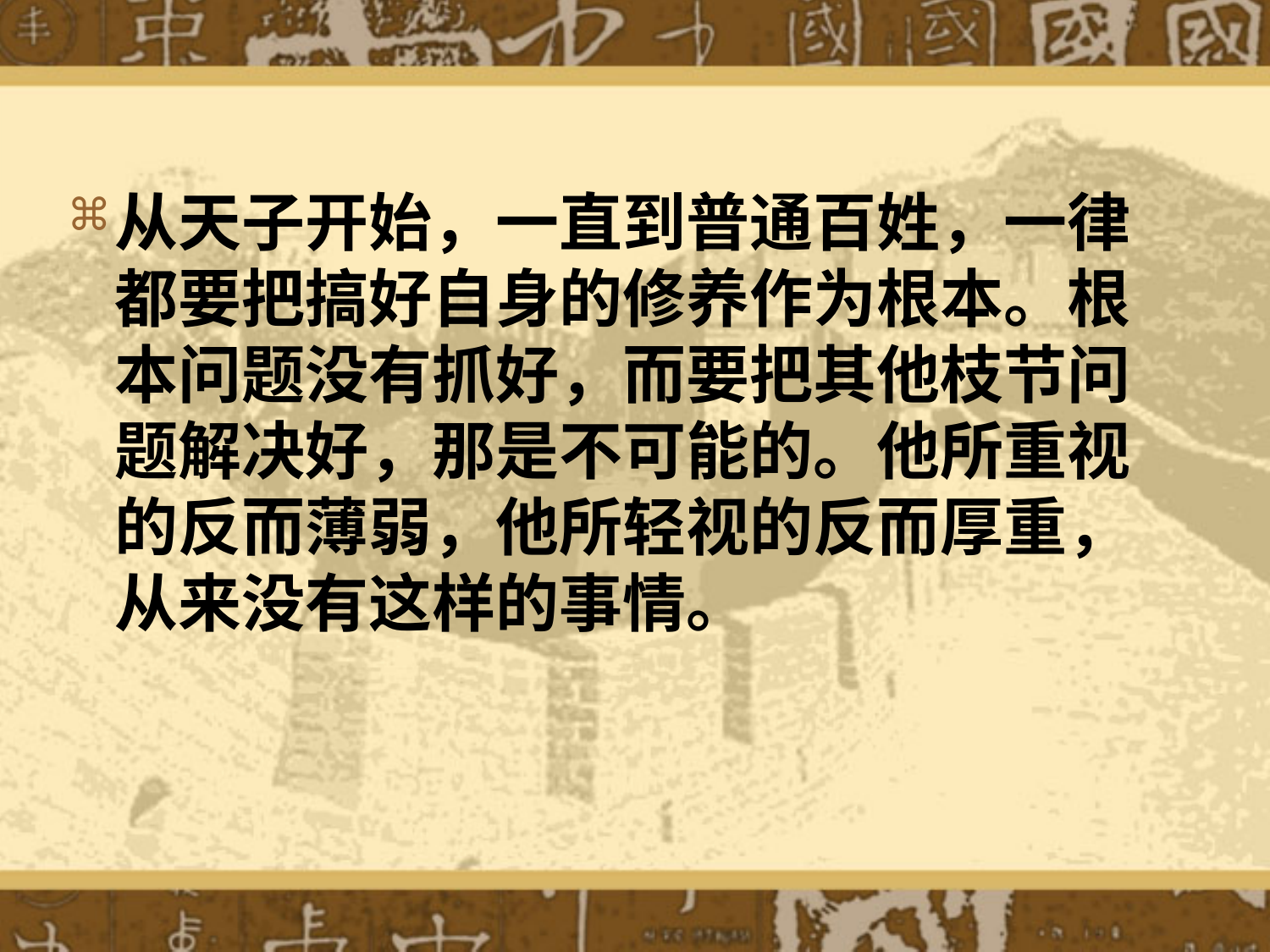

从天子开始，一直到普通百姓，一律都要把搞好自身的修养作为根本。根本问题没有抓好，而要把其他枝节问题解决好，那是不可能的。他所重视的反而薄弱，他所轻视的反而厚重，从来没有这样的事情。